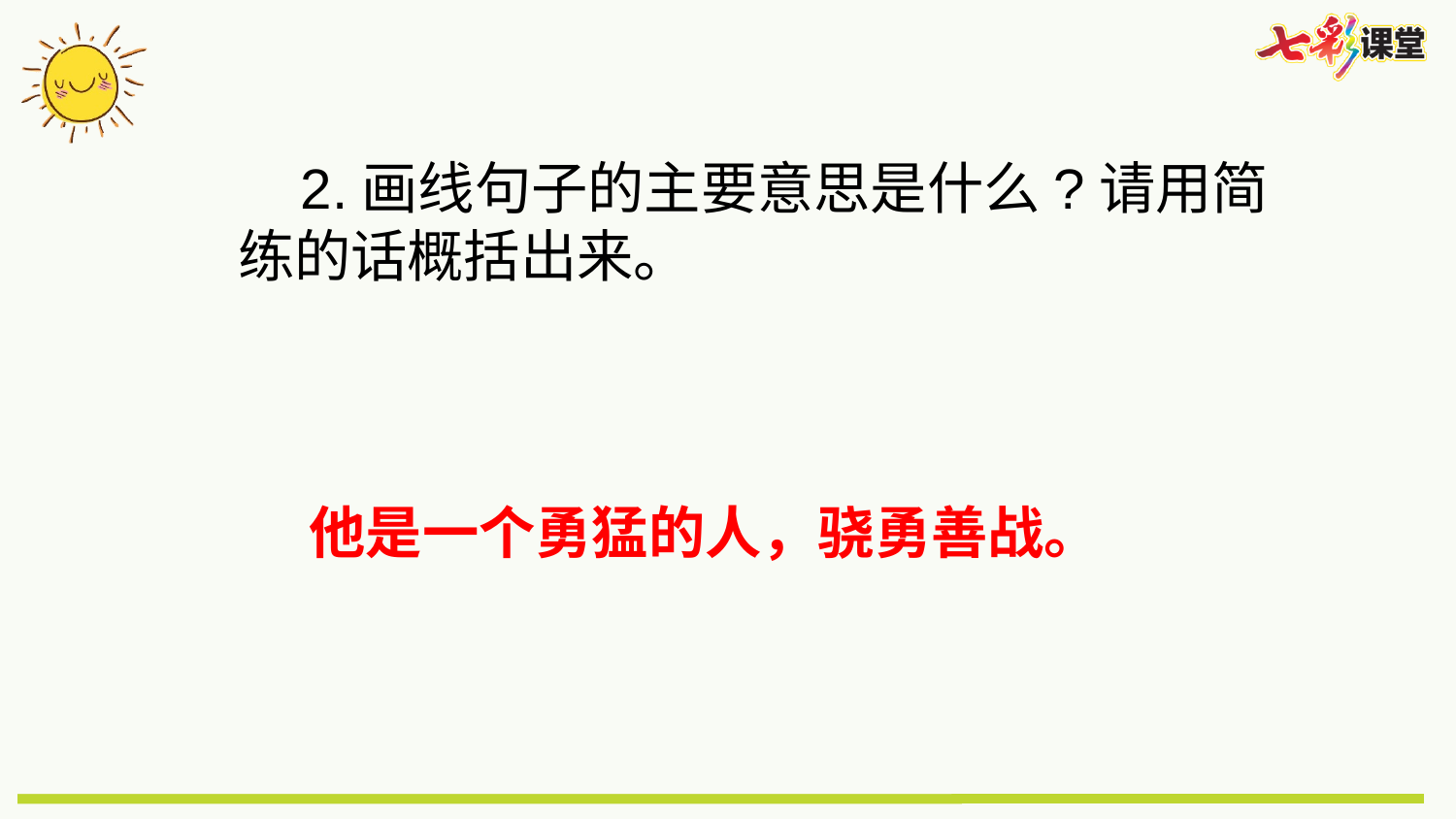

2.画线句子的主要意思是什么?请用简练的话概括出来。
他是一个勇猛的人，骁勇善战。